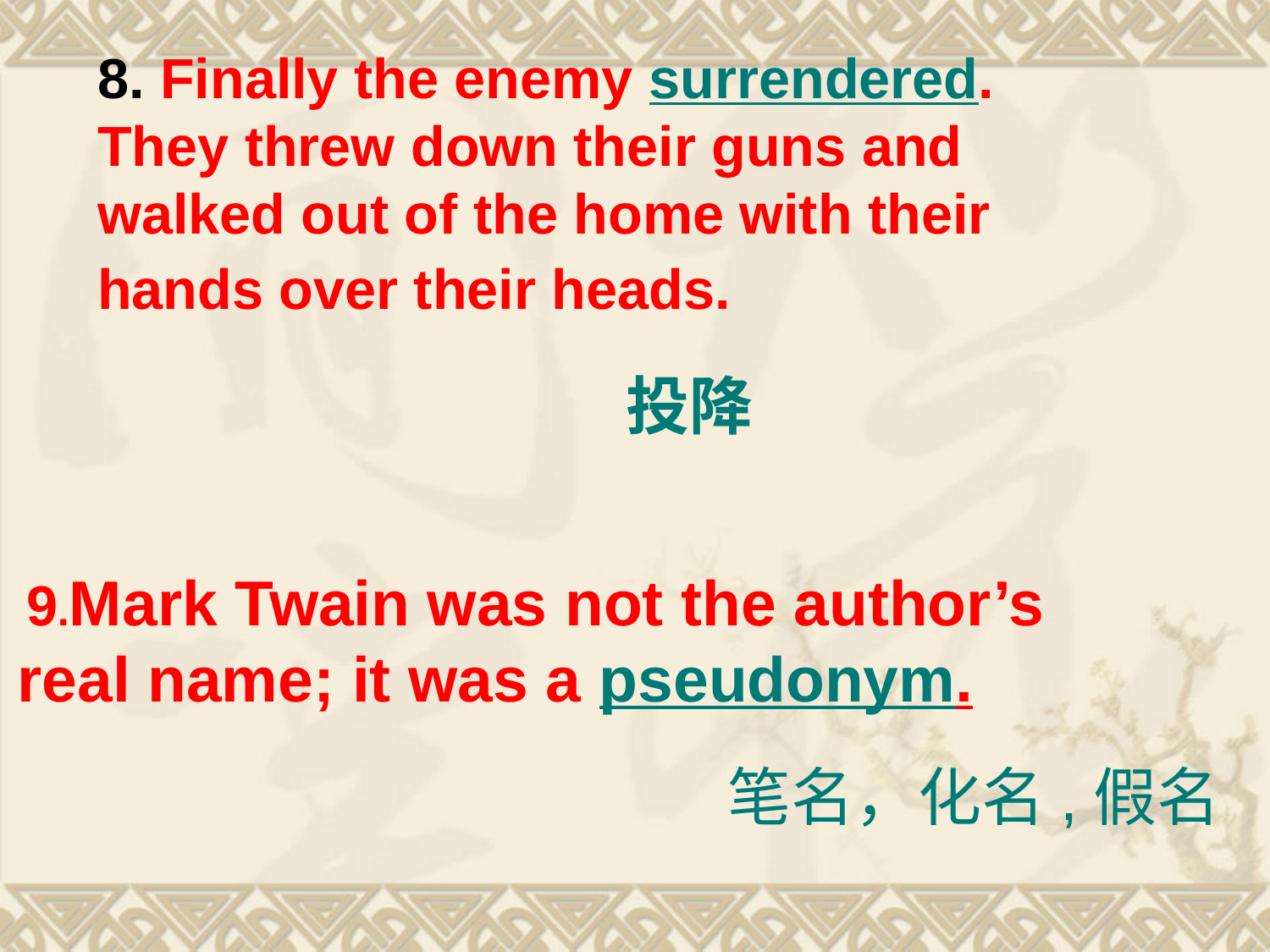

8. Finally the enemy surrendered. They threw down their guns and walked out of the home with their hands over their heads.
投降
 9.Mark Twain was not the author’s real name; it was a pseudonym.
笔名，化名,假名